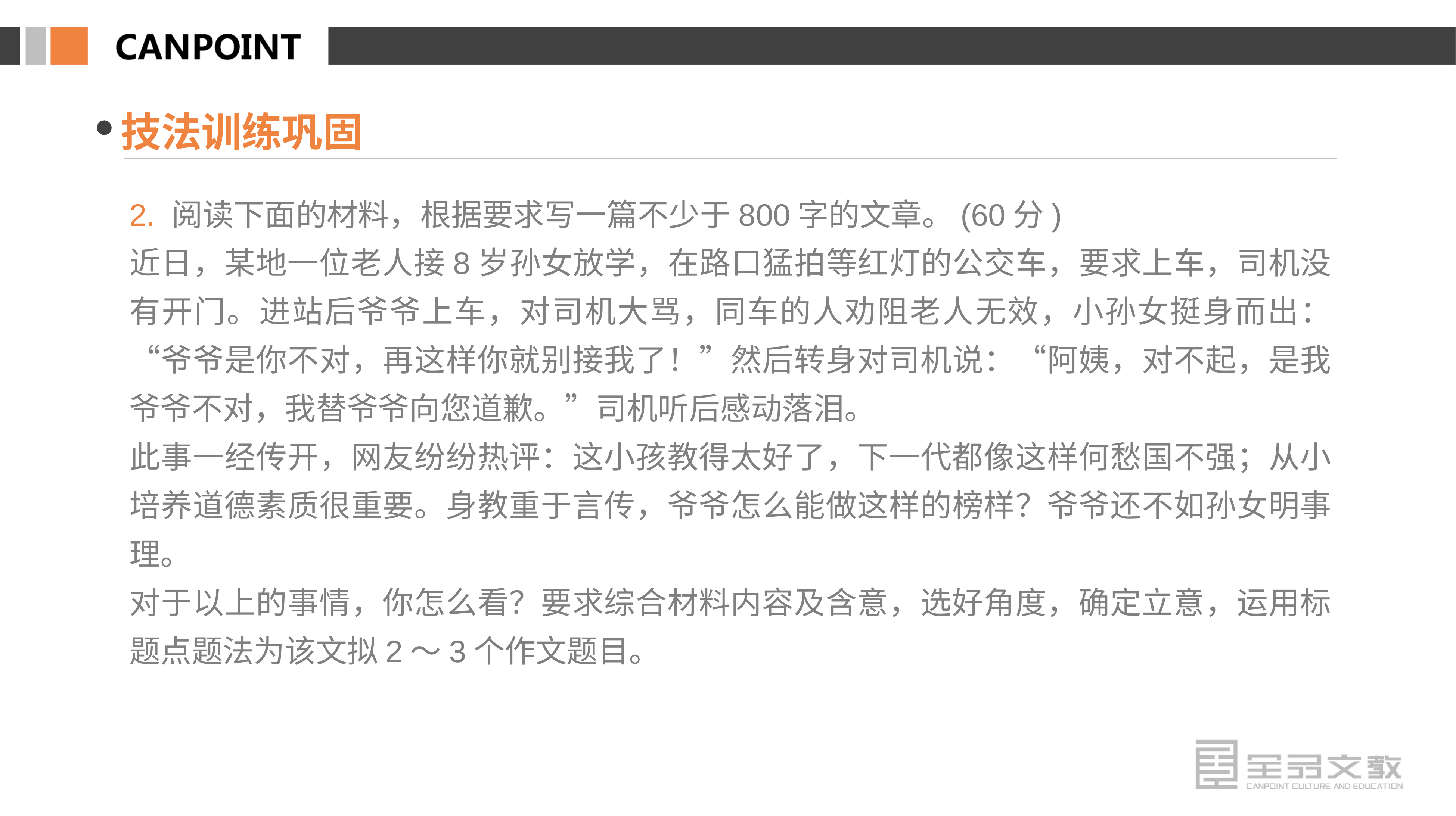

技法训练巩固

2. 阅读下面的材料，根据要求写一篇不少于800字的文章。(60分)
近日，某地一位老人接8岁孙女放学，在路口猛拍等红灯的公交车，要求上车，司机没有开门。进站后爷爷上车，对司机大骂，同车的人劝阻老人无效，小孙女挺身而出：“爷爷是你不对，再这样你就别接我了！”然后转身对司机说：“阿姨，对不起，是我爷爷不对，我替爷爷向您道歉。”司机听后感动落泪。
此事一经传开，网友纷纷热评：这小孩教得太好了，下一代都像这样何愁国不强；从小培养道德素质很重要。身教重于言传，爷爷怎么能做这样的榜样？爷爷还不如孙女明事理。
对于以上的事情，你怎么看？要求综合材料内容及含意，选好角度，确定立意，运用标题点题法为该文拟2～3个作文题目。